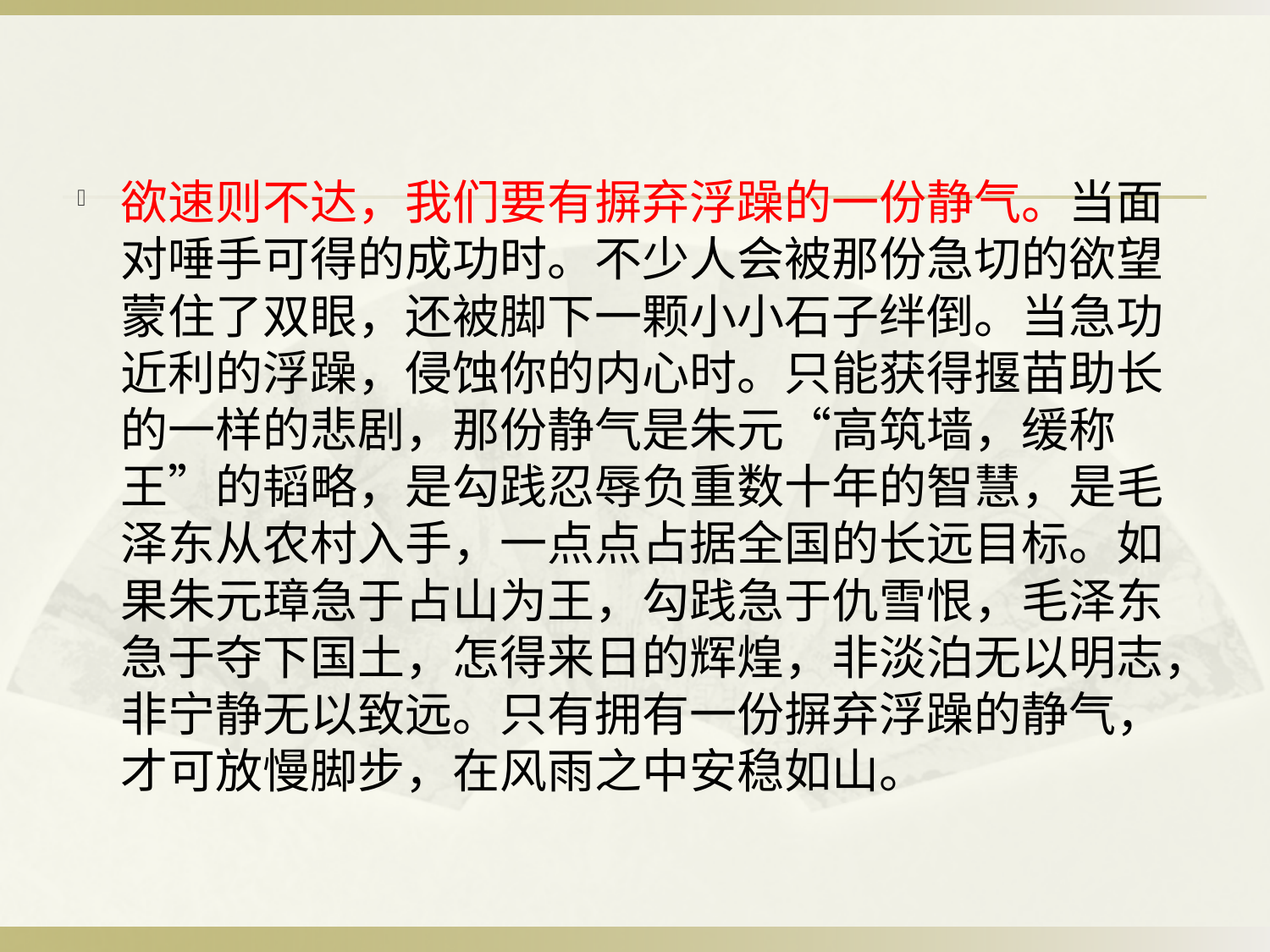

欲速则不达，我们要有摒弃浮躁的一份静气。当面对唾手可得的成功时。不少人会被那份急切的欲望蒙住了双眼，还被脚下一颗小小石子绊倒。当急功近利的浮躁，侵蚀你的内心时。只能获得揠苗助长的一样的悲剧，那份静气是朱元“高筑墙，缓称王”的韬略，是勾践忍辱负重数十年的智慧，是毛泽东从农村入手，一点点占据全国的长远目标。如果朱元璋急于占山为王，勾践急于仇雪恨，毛泽东急于夺下国土，怎得来日的辉煌，非淡泊无以明志，非宁静无以致远。只有拥有一份摒弃浮躁的静气，才可放慢脚步，在风雨之中安稳如山。